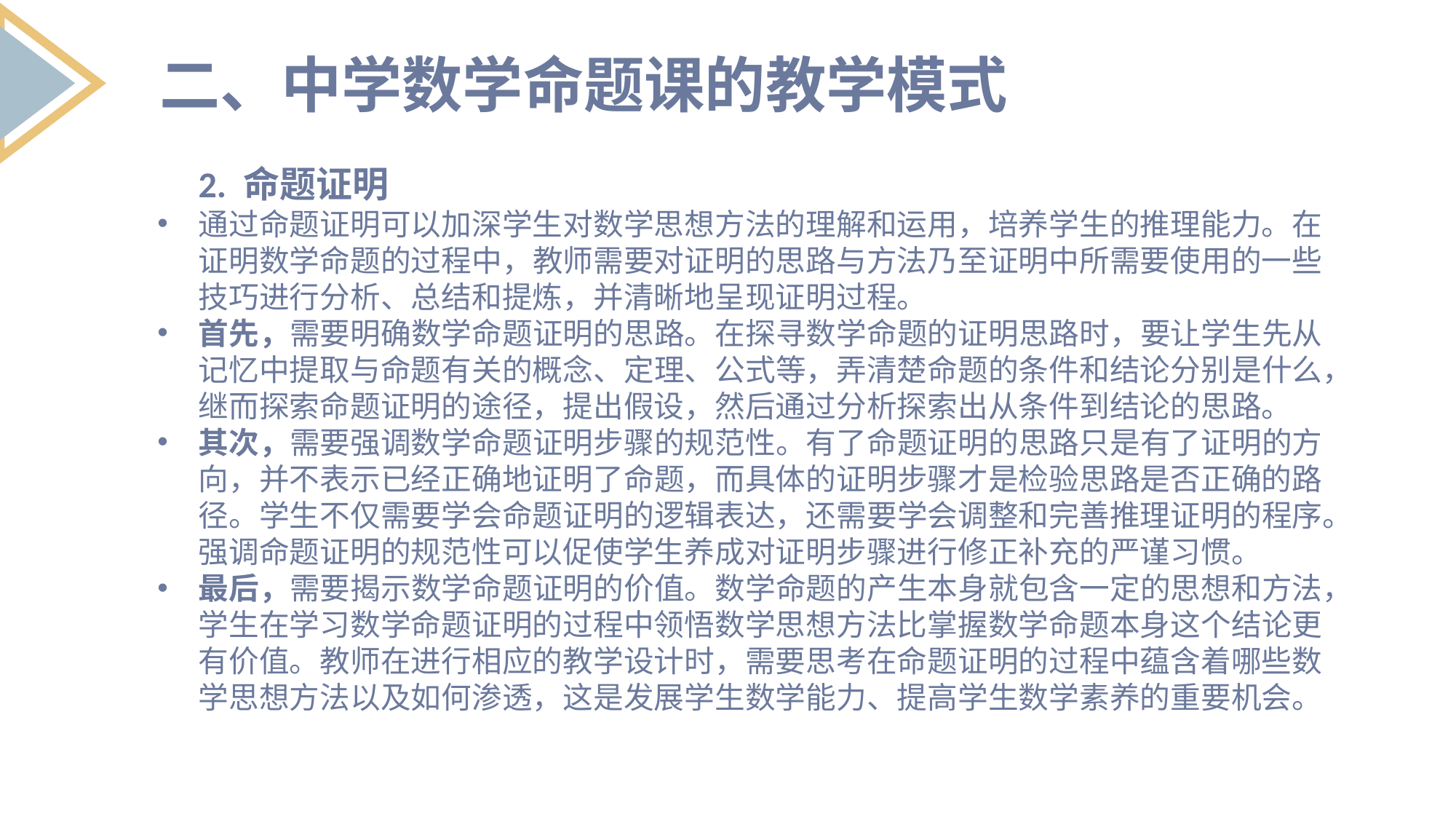

二、中学数学命题课的教学模式

     2. 命题证明
通过命题证明可以加深学生对数学思想方法的理解和运用，培养学生的推理能力。在证明数学命题的过程中，教师需要对证明的思路与方法乃至证明中所需要使用的一些技巧进行分析、总结和提炼，并清晰地呈现证明过程。
首先，需要明确数学命题证明的思路。在探寻数学命题的证明思路时，要让学生先从记忆中提取与命题有关的概念、定理、公式等，弄清楚命题的条件和结论分别是什么，继而探索命题证明的途径，提出假设，然后通过分析探索出从条件到结论的思路。
其次，需要强调数学命题证明步骤的规范性。有了命题证明的思路只是有了证明的方向，并不表示已经正确地证明了命题，而具体的证明步骤才是检验思路是否正确的路径。学生不仅需要学会命题证明的逻辑表达，还需要学会调整和完善推理证明的程序。强调命题证明的规范性可以促使学生养成对证明步骤进行修正补充的严谨习惯。
最后，需要揭示数学命题证明的价值。数学命题的产生本身就包含一定的思想和方法，学生在学习数学命题证明的过程中领悟数学思想方法比掌握数学命题本身这个结论更有价值。教师在进行相应的教学设计时，需要思考在命题证明的过程中蕴含着哪些数学思想方法以及如何渗透，这是发展学生数学能力、提高学生数学素养的重要机会。